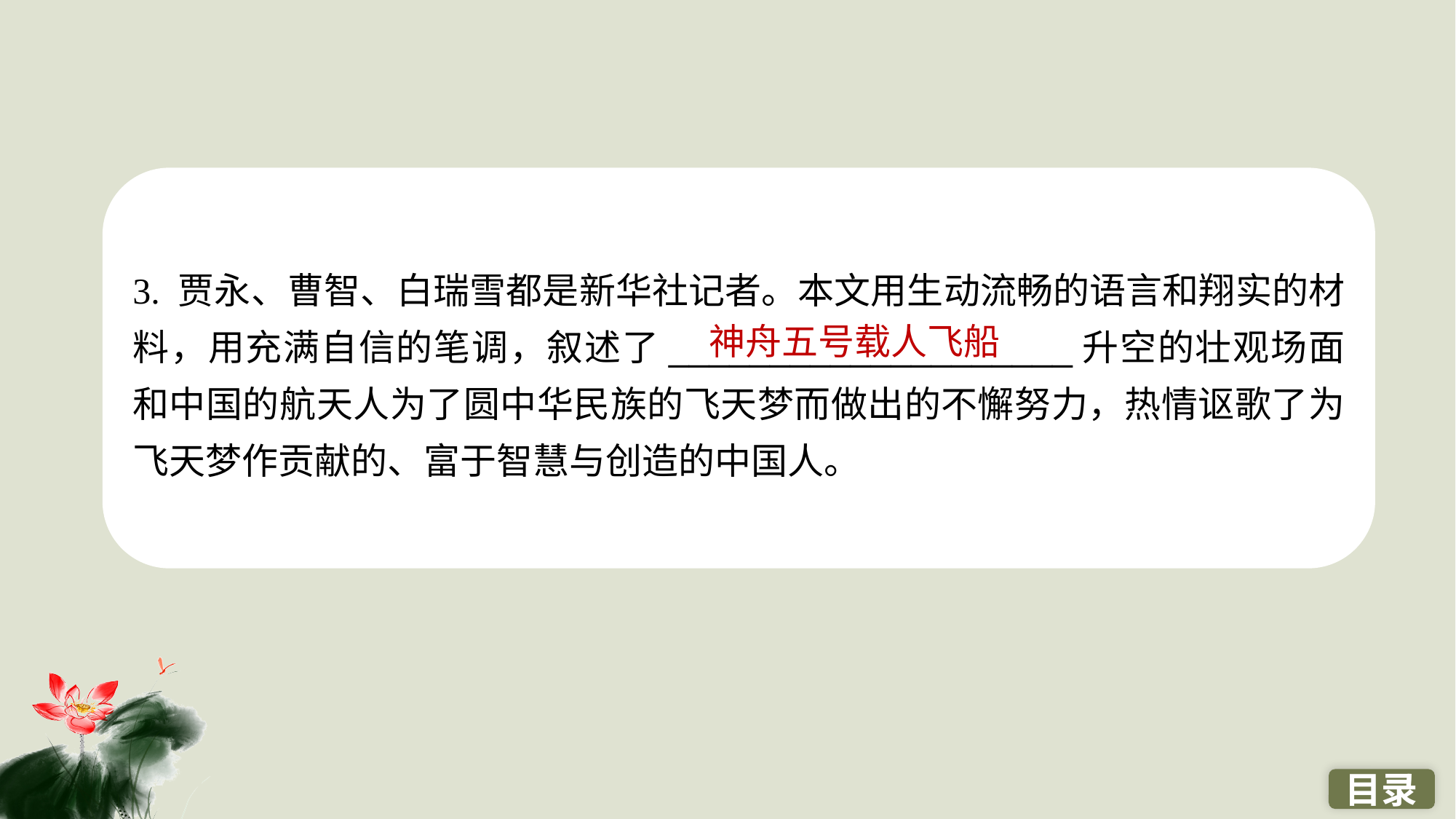

3. 贾永、曹智、白瑞雪都是新华社记者。本文用生动流畅的语言和翔实的材料，用充满自信的笔调，叙述了____________________升空的壮观场面和中国的航天人为了圆中华民族的飞天梦而做出的不懈努力，热情讴歌了为飞天梦作贡献的、富于智慧与创造的中国人。
神舟五号载人飞船